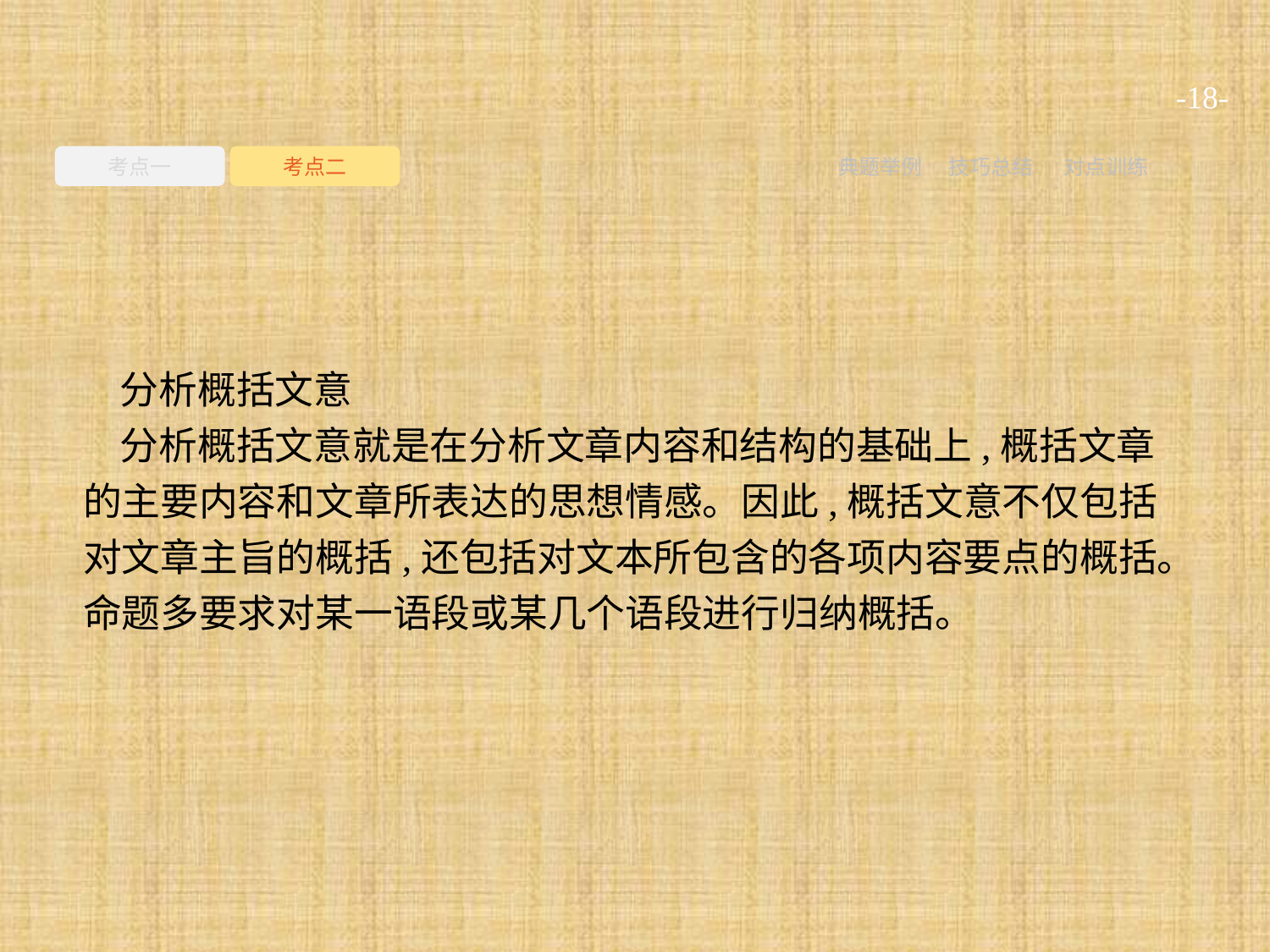

-18-
考点一
考点二
典题举例
技巧总结
对点训练
分析概括文意
分析概括文意就是在分析文章内容和结构的基础上,概括文章的主要内容和文章所表达的思想情感。因此,概括文意不仅包括对文章主旨的概括,还包括对文本所包含的各项内容要点的概括。命题多要求对某一语段或某几个语段进行归纳概括。